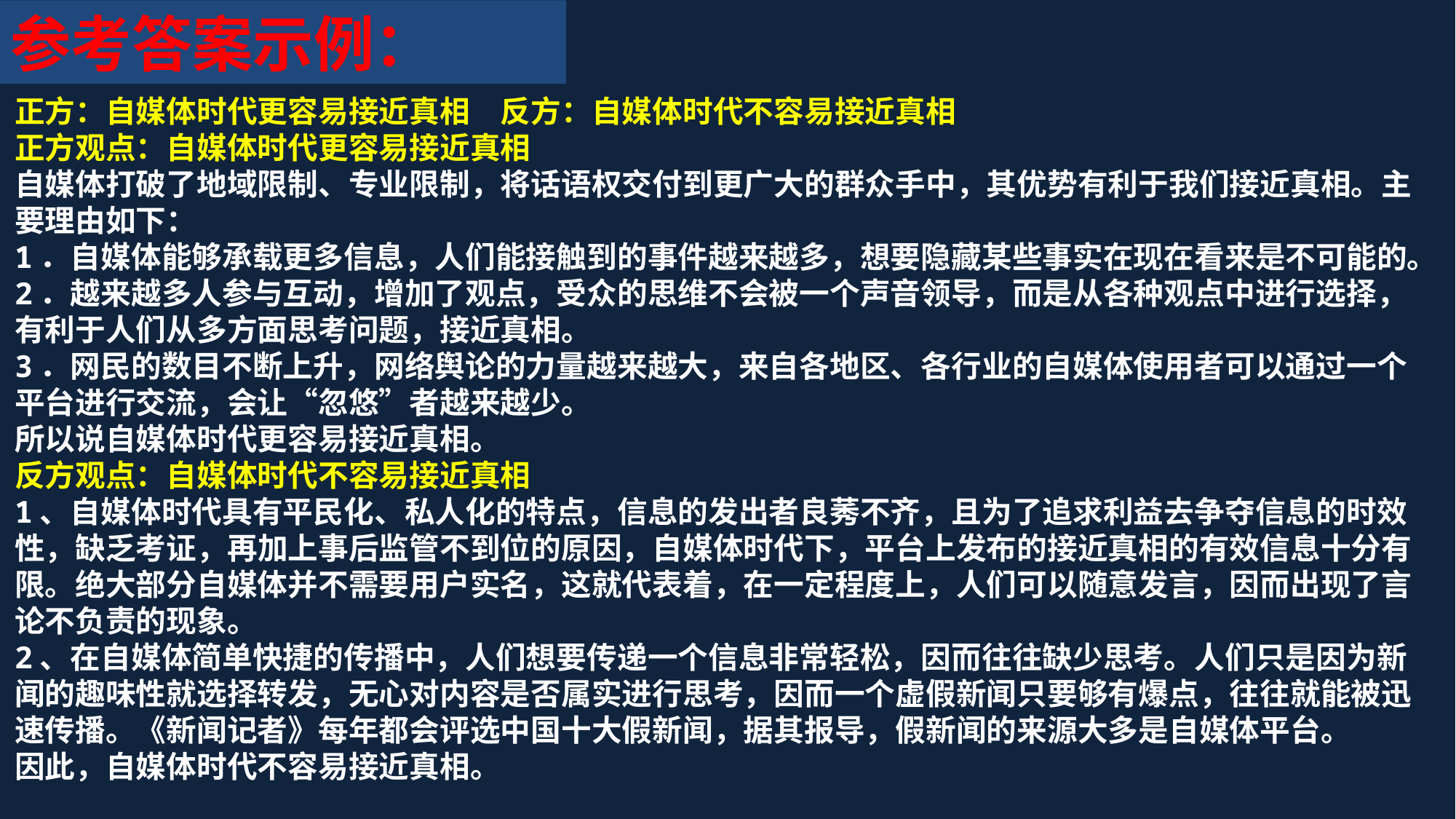

参考答案示例：
正方：自媒体时代更容易接近真相　反方：自媒体时代不容易接近真相
正方观点：自媒体时代更容易接近真相
自媒体打破了地域限制、专业限制，将话语权交付到更广大的群众手中，其优势有利于我们接近真相。主要理由如下：
1．自媒体能够承载更多信息，人们能接触到的事件越来越多，想要隐藏某些事实在现在看来是不可能的。
2．越来越多人参与互动，增加了观点，受众的思维不会被一个声音领导，而是从各种观点中进行选择，有利于人们从多方面思考问题，接近真相。
3．网民的数目不断上升，网络舆论的力量越来越大，来自各地区、各行业的自媒体使用者可以通过一个平台进行交流，会让“忽悠”者越来越少。
所以说自媒体时代更容易接近真相。
反方观点：自媒体时代不容易接近真相
1、自媒体时代具有平民化、私人化的特点，信息的发出者良莠不齐，且为了追求利益去争夺信息的时效性，缺乏考证，再加上事后监管不到位的原因，自媒体时代下，平台上发布的接近真相的有效信息十分有限。绝大部分自媒体并不需要用户实名，这就代表着，在一定程度上，人们可以随意发言，因而出现了言论不负责的现象。
2、在自媒体简单快捷的传播中，人们想要传递一个信息非常轻松，因而往往缺少思考。人们只是因为新闻的趣味性就选择转发，无心对内容是否属实进行思考，因而一个虚假新闻只要够有爆点，往往就能被迅速传播。《新闻记者》每年都会评选中国十大假新闻，据其报导，假新闻的来源大多是自媒体平台。
因此，自媒体时代不容易接近真相。